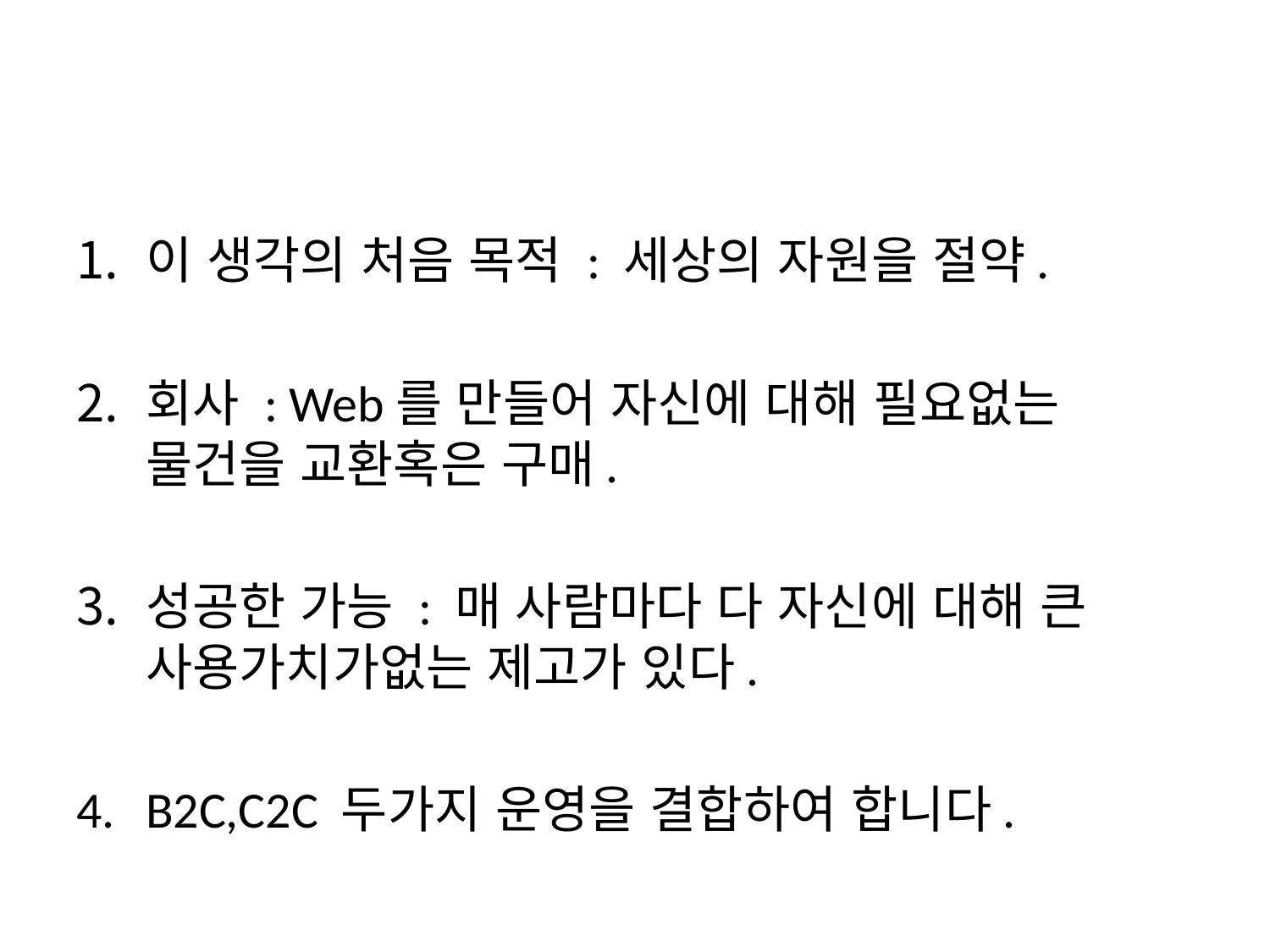

#
이 생각의 처음 목적 : 세상의 자원을 절약.

회사 : Web를 만들어 자신에 대해 필요없는 물건을 교환혹은 구매.

성공한 가능 : 매 사람마다 다 자신에 대해 큰 사용가치가없는 제고가 있다.

B2C,C2C 두가지 운영을 결합하여 합니다.